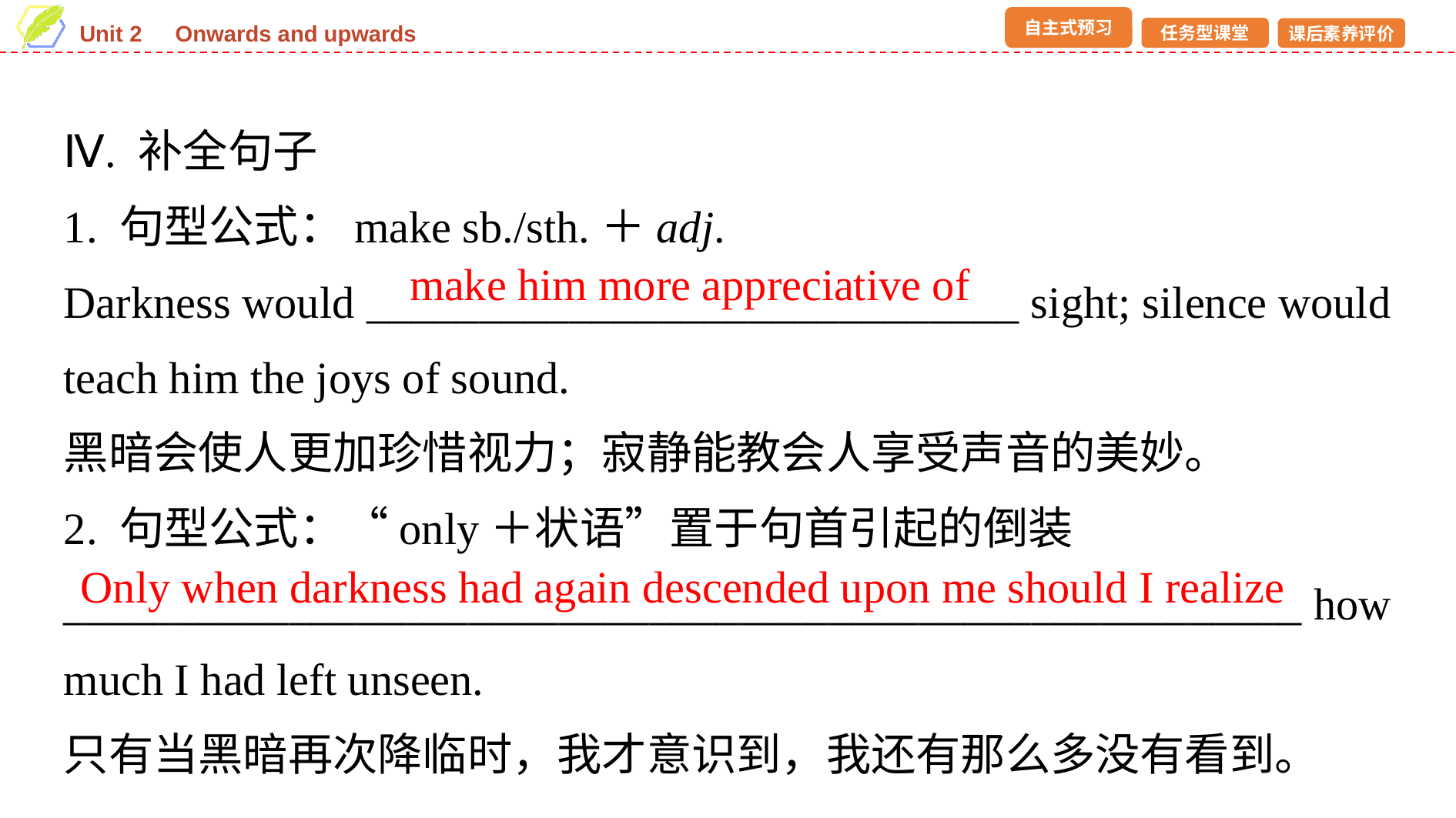

Ⅳ. 补全句子
1. 句型公式：make sb./sth.＋adj.
Darkness would _____________________________ sight; silence would teach him the joys of sound.
黑暗会使人更加珍惜视力；寂静能教会人享受声音的美妙。
2. 句型公式：“only＋状语”置于句首引起的倒装
_______________________________________________________ how much I had left unseen.
只有当黑暗再次降临时，我才意识到，我还有那么多没有看到。
make him more appreciative of
Only when darkness had again descended upon me should I realize